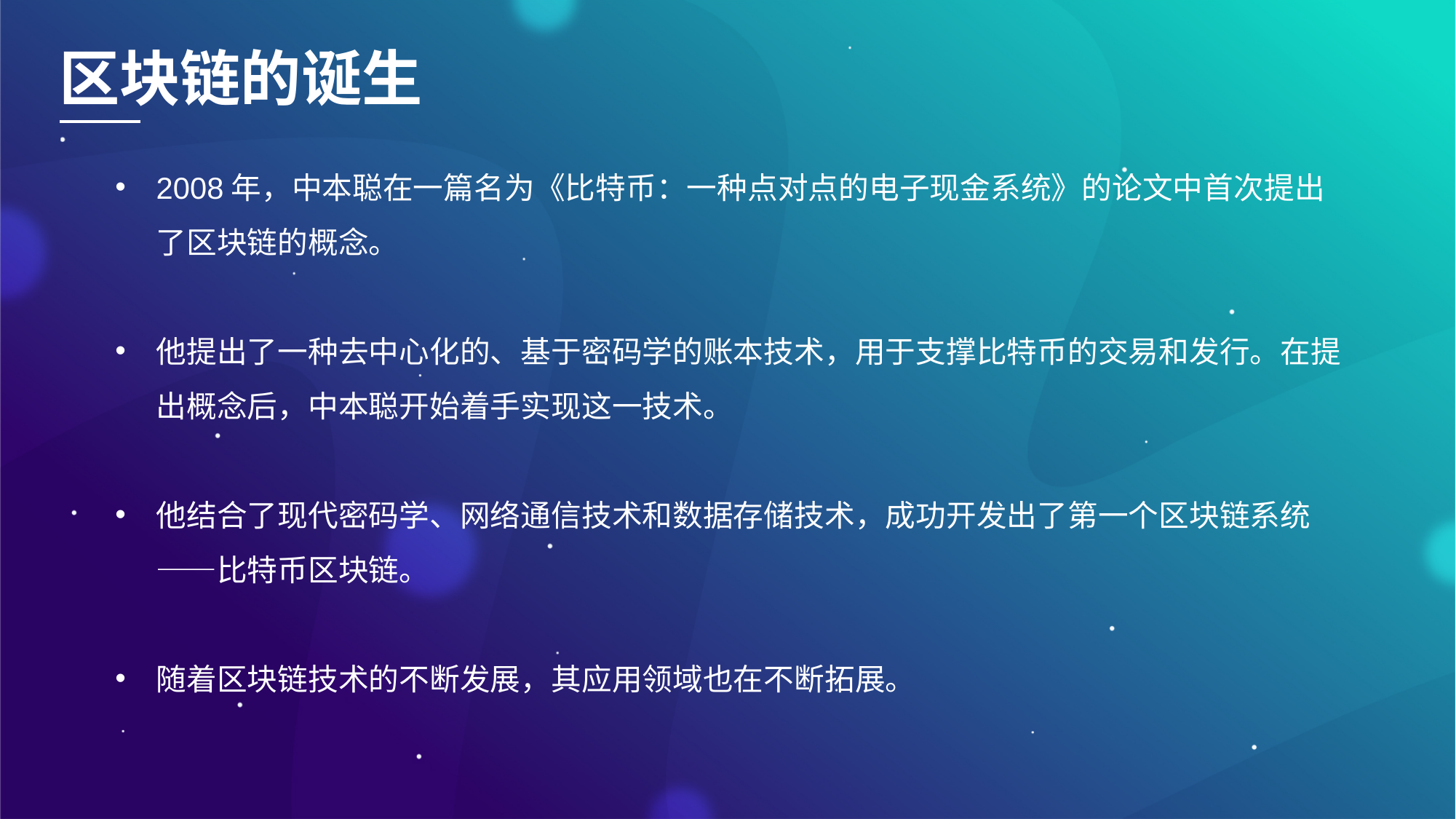

区块链的诞生
2008年，中本聪在一篇名为《比特币：一种点对点的电子现金系统》的论文中首次提出了区块链的概念。

他提出了一种去中心化的、基于密码学的账本技术，用于支撑比特币的交易和发行。在提出概念后，中本聪开始着手实现这一技术。

他结合了现代密码学、网络通信技术和数据存储技术，成功开发出了第一个区块链系统——比特币区块链。

随着区块链技术的不断发展，其应用领域也在不断拓展。